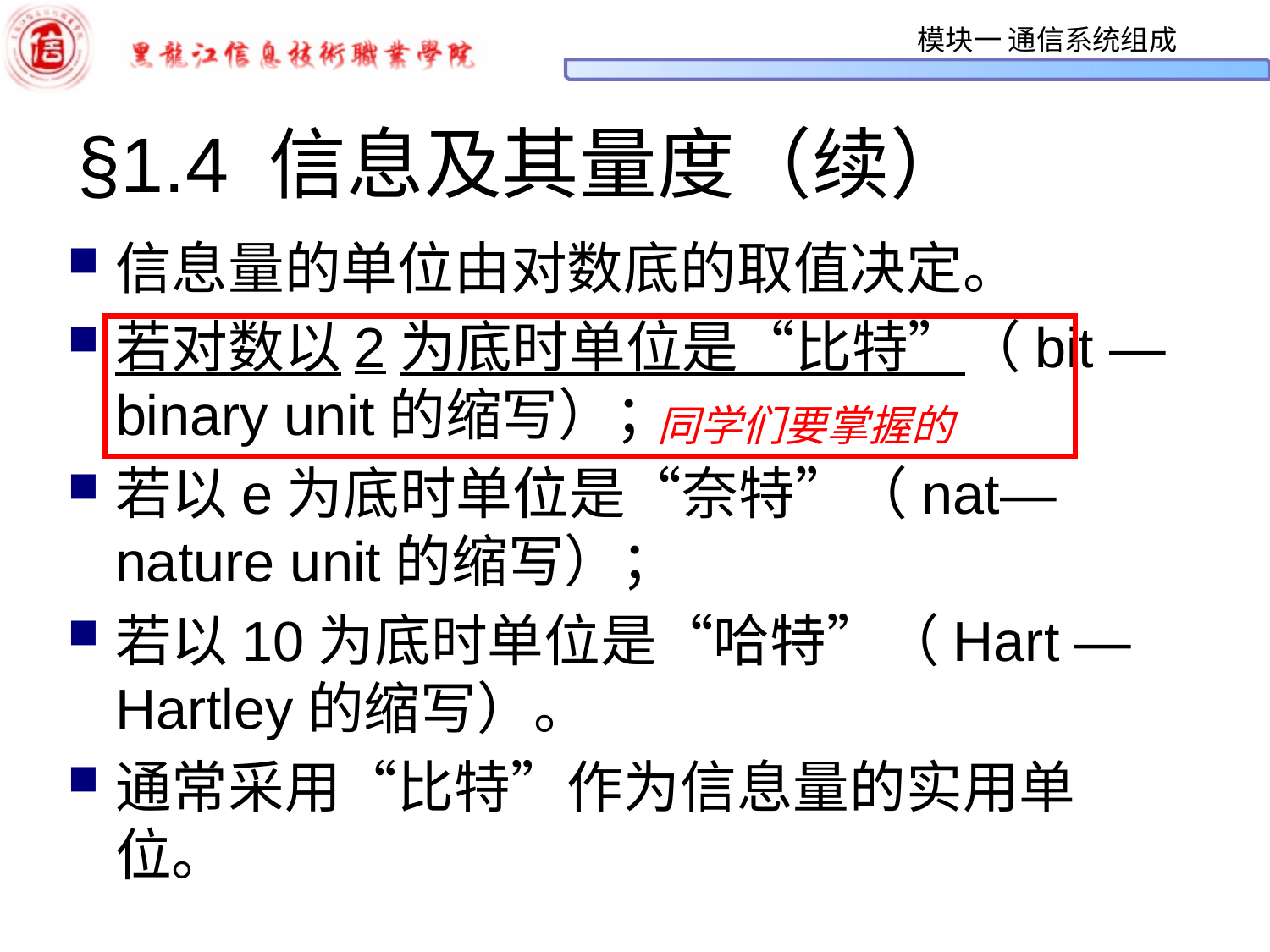

# §1.4 信息及其量度（续）
信息量的单位由对数底的取值决定。
若对数以2为底时单位是“比特”（bit — binary unit的缩写）；
若以e为底时单位是“奈特”（nat—nature unit的缩写）；
若以10为底时单位是“哈特”（Hart — Hartley的缩写）。
通常采用“比特”作为信息量的实用单位。

同学们要掌握的